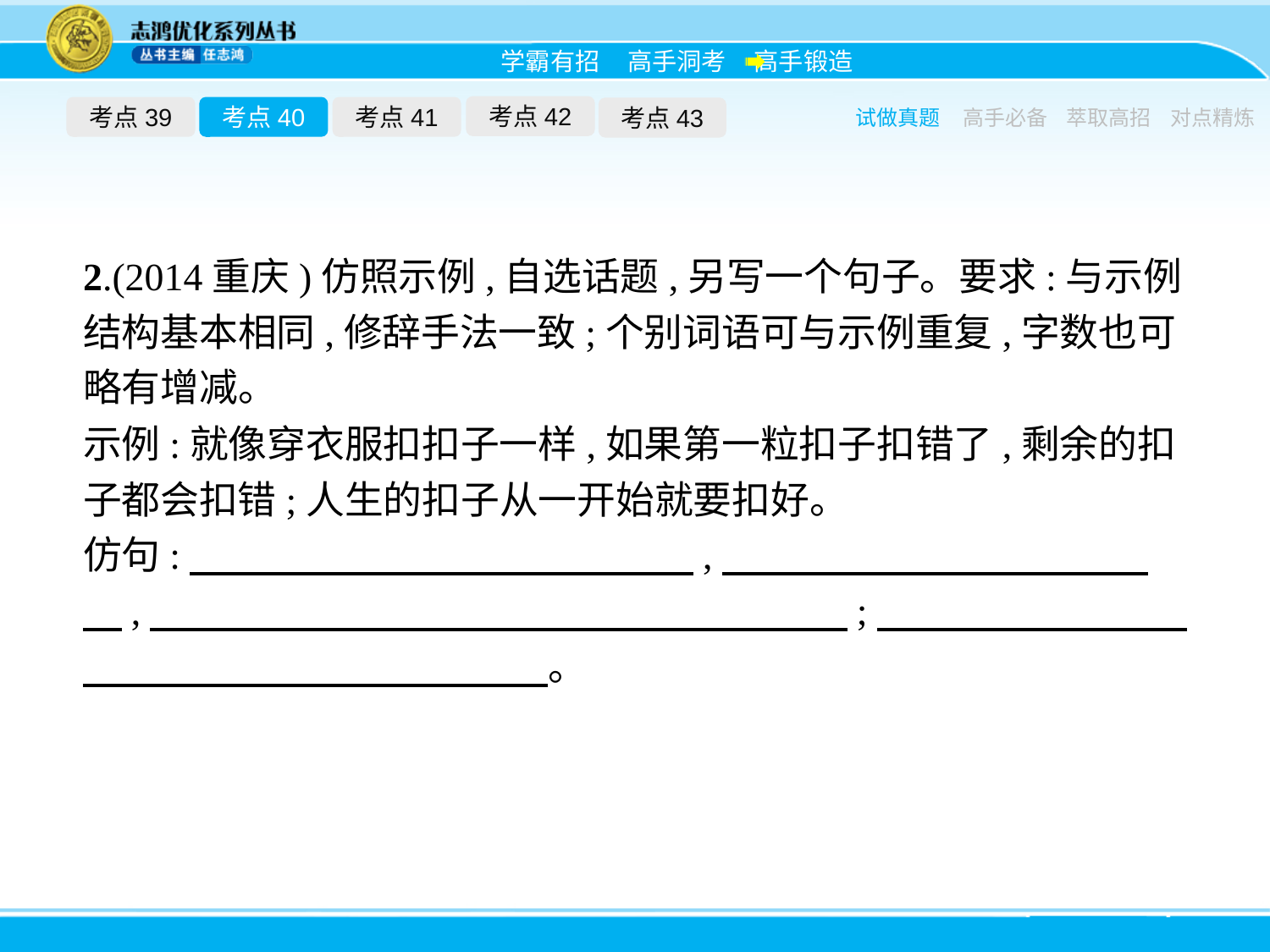

考点42
考点39
考点40
考点41
考点43
试做真题
高手必备
萃取高招
对点精炼
2.(2014重庆)仿照示例,自选话题,另写一个句子。要求:与示例结构基本相同,修辞手法一致;个别词语可与示例重复,字数也可略有增减。
示例:就像穿衣服扣扣子一样,如果第一粒扣子扣错了,剩余的扣子都会扣错;人生的扣子从一开始就要扣好。
仿句:　　　　　　　　　　　　　,　　　　　　　　　　　　,　　　　　　　　　　　　　　　　　　;　　　　　　　　　　　　　　　　　　　　。